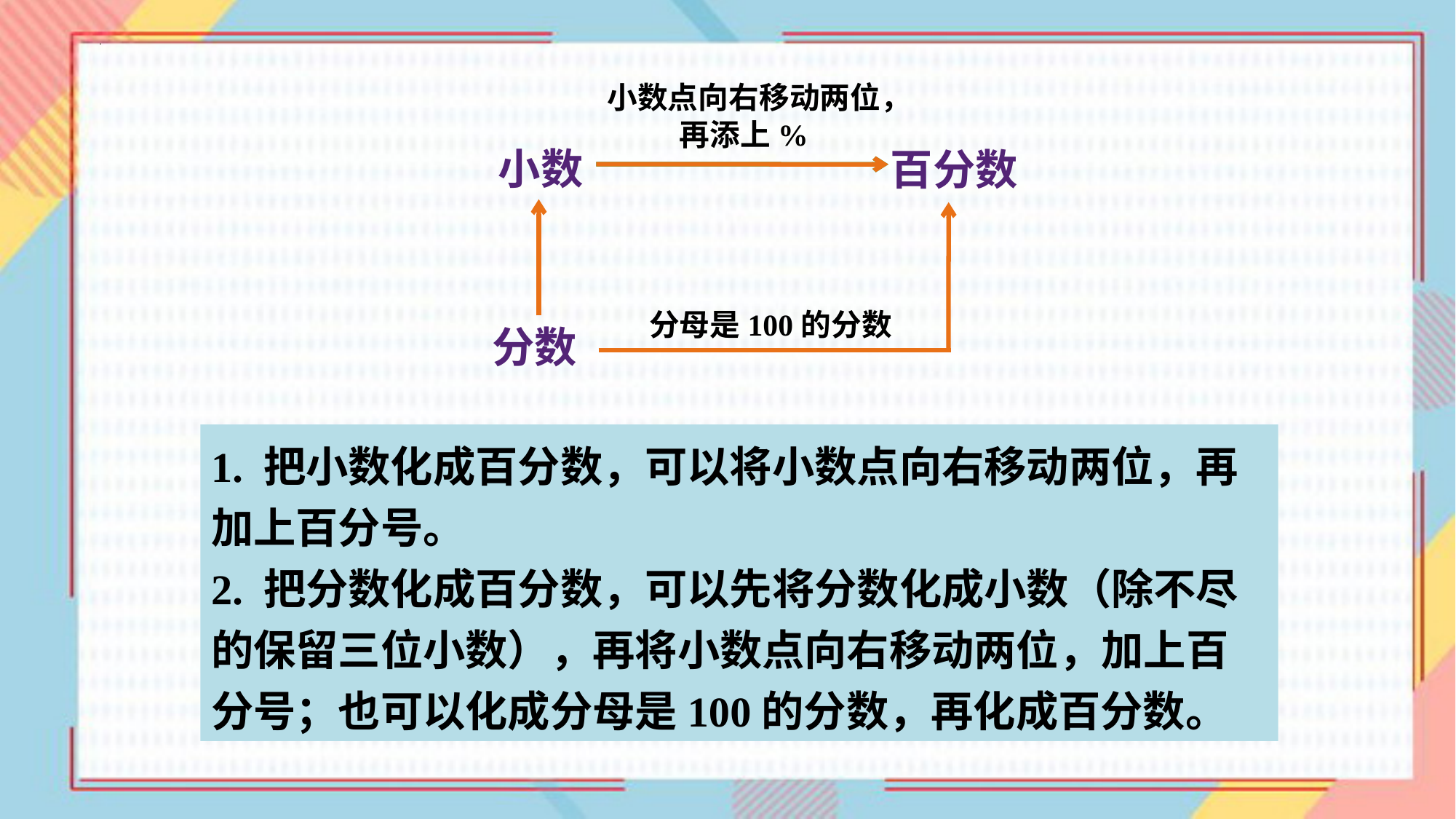

小数点向右移动两位，
再添上%
小数
百分数
分母是100的分数
分数
1. 把小数化成百分数，可以将小数点向右移动两位，再加上百分号。
2. 把分数化成百分数，可以先将分数化成小数（除不尽的保留三位小数），再将小数点向右移动两位，加上百分号；也可以化成分母是100的分数，再化成百分数。